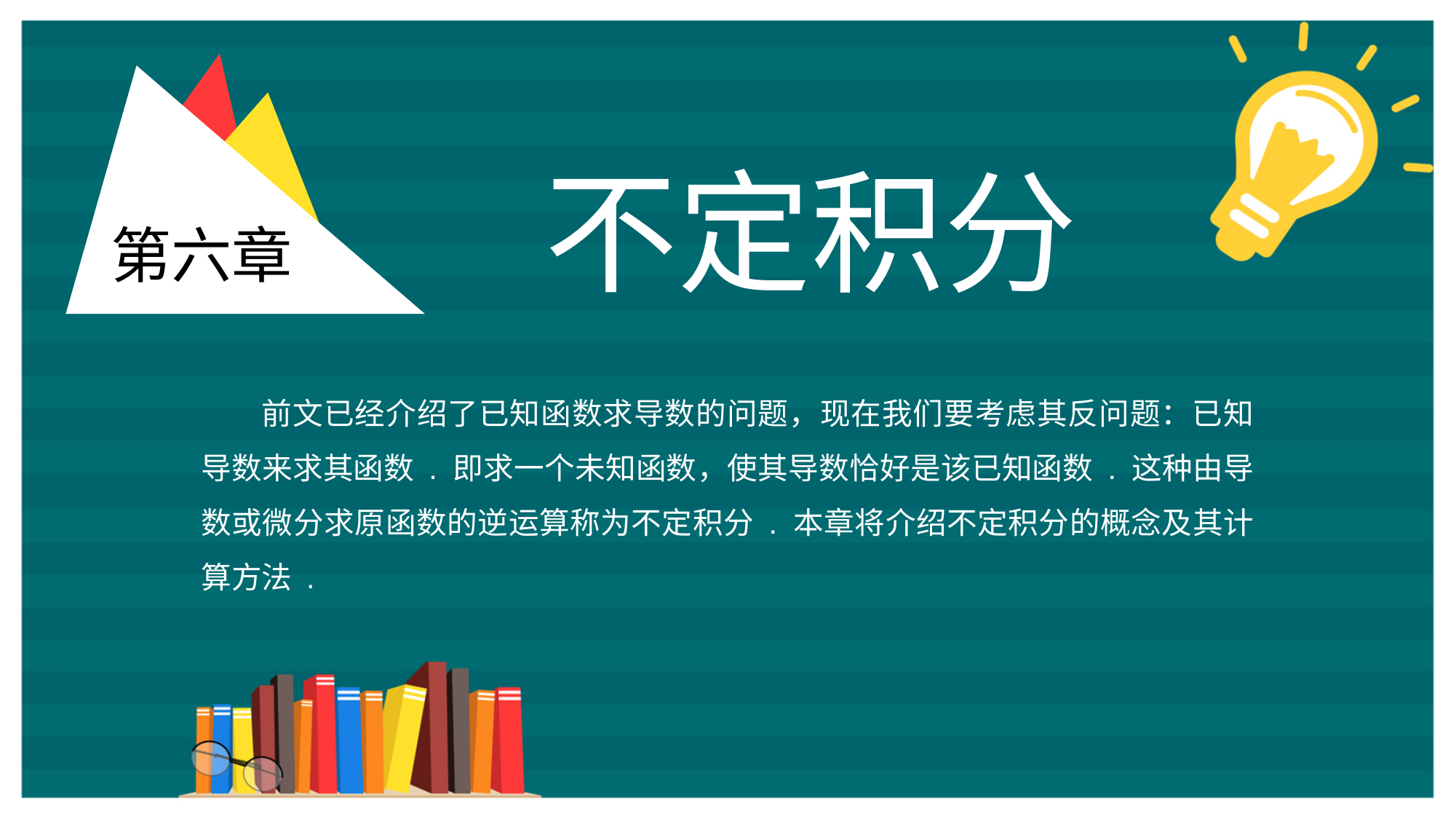

第六章
不定积分
前文已经介绍了已知函数求导数的问题，现在我们要考虑其反问题：已知导数来求其函数 . 即求一个未知函数，使其导数恰好是该已知函数 . 这种由导数或微分求原函数的逆运算称为不定积分 . 本章将介绍不定积分的概念及其计算方法 .